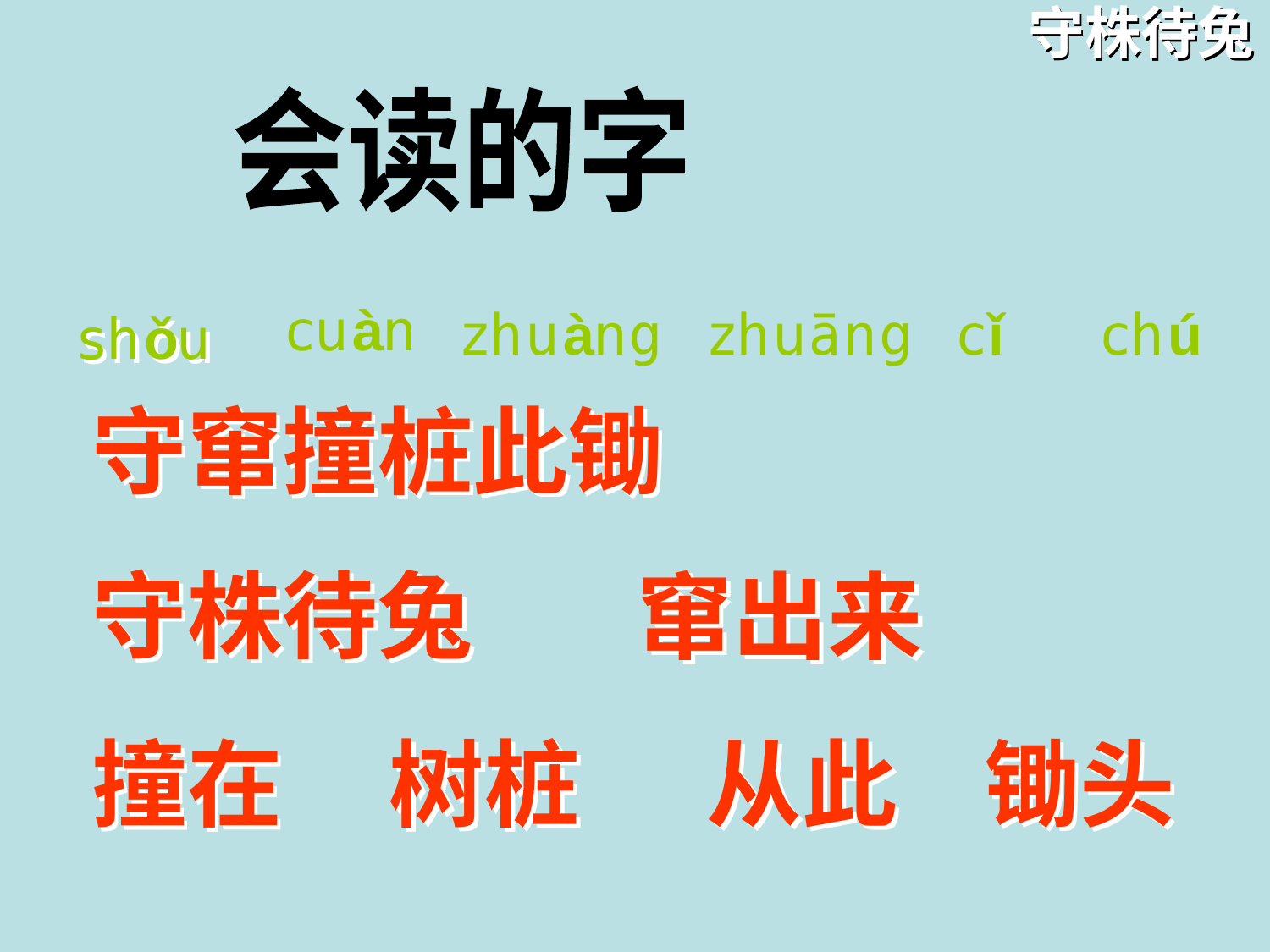

守株待兔
会读的字
cuàn
zhuàng
zhuāng
cǐ
chú
shǒu
守窜撞桩此锄
守株待兔
窜出来
撞在
树桩
从此
锄头